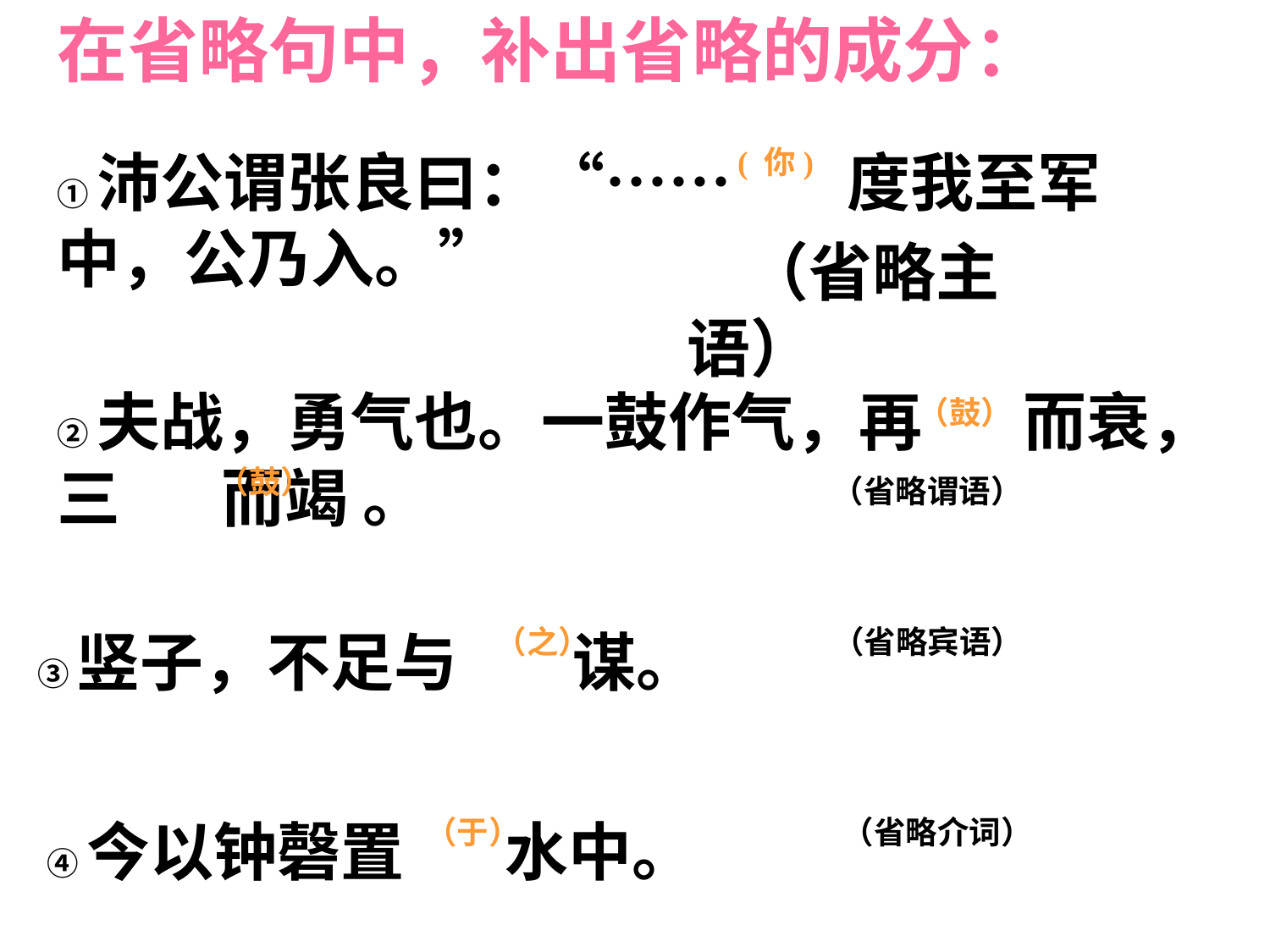

在省略句中，补出省略的成分：
①沛公谓张良曰：“……        度我至军中，公乃入。”
( 你)
   （省略主语）
②夫战，勇气也。一鼓作气，再       而衰，三       而竭 。
（鼓）
（鼓）
  （省略谓语）
③竖子，不足与        谋。
（之）
（省略宾语）
④今以钟磬置       水中。
（于）
（省略介词）